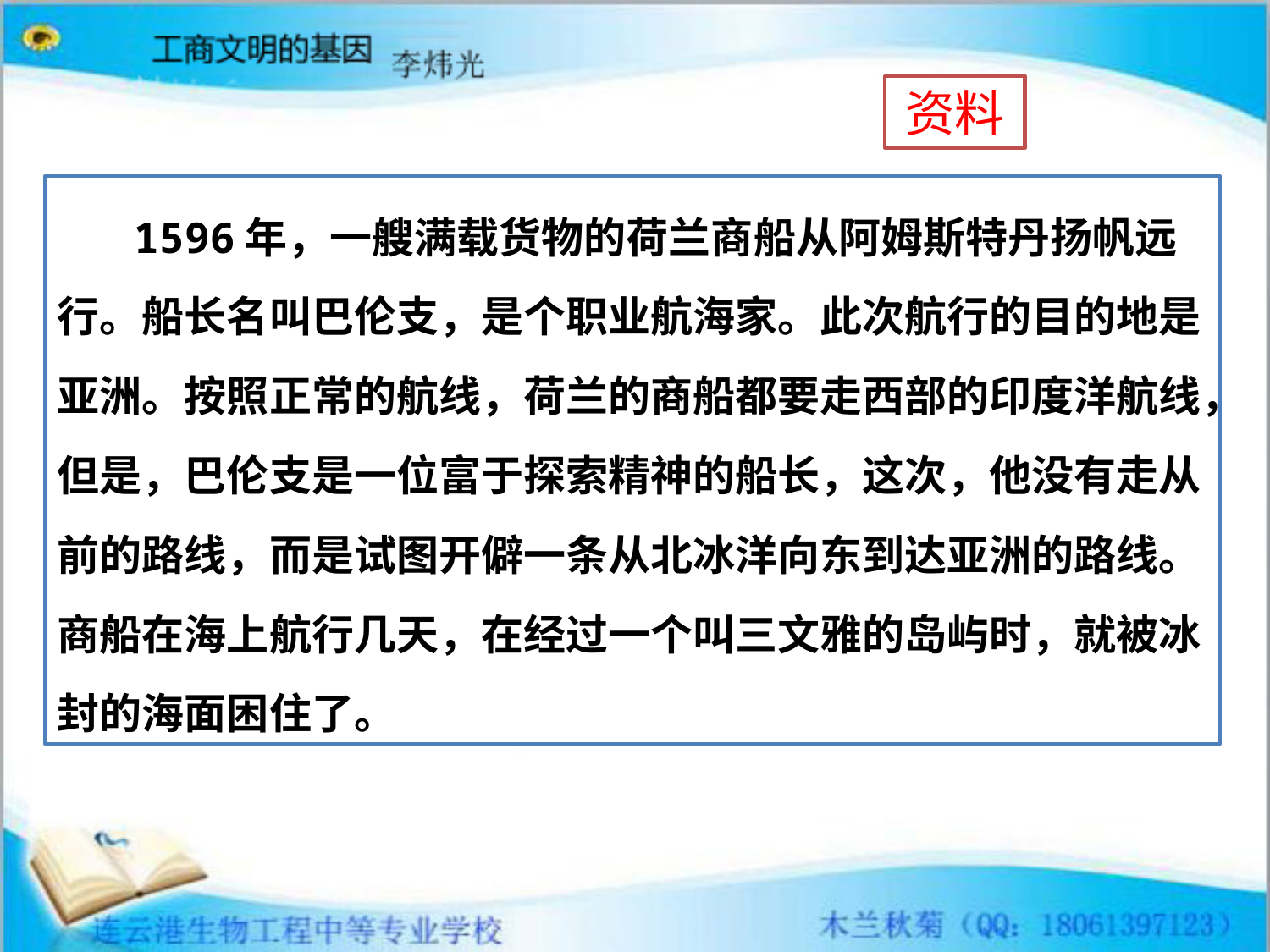

资料
   1596年，一艘满载货物的荷兰商船从阿姆斯特丹扬帆远行。船长名叫巴伦支，是个职业航海家。此次航行的目的地是亚洲。按照正常的航线，荷兰的商船都要走西部的印度洋航线，但是，巴伦支是一位富于探索精神的船长，这次，他没有走从前的路线，而是试图开僻一条从北冰洋向东到达亚洲的路线。商船在海上航行几天，在经过一个叫三文雅的岛屿时，就被冰封的海面困住了。